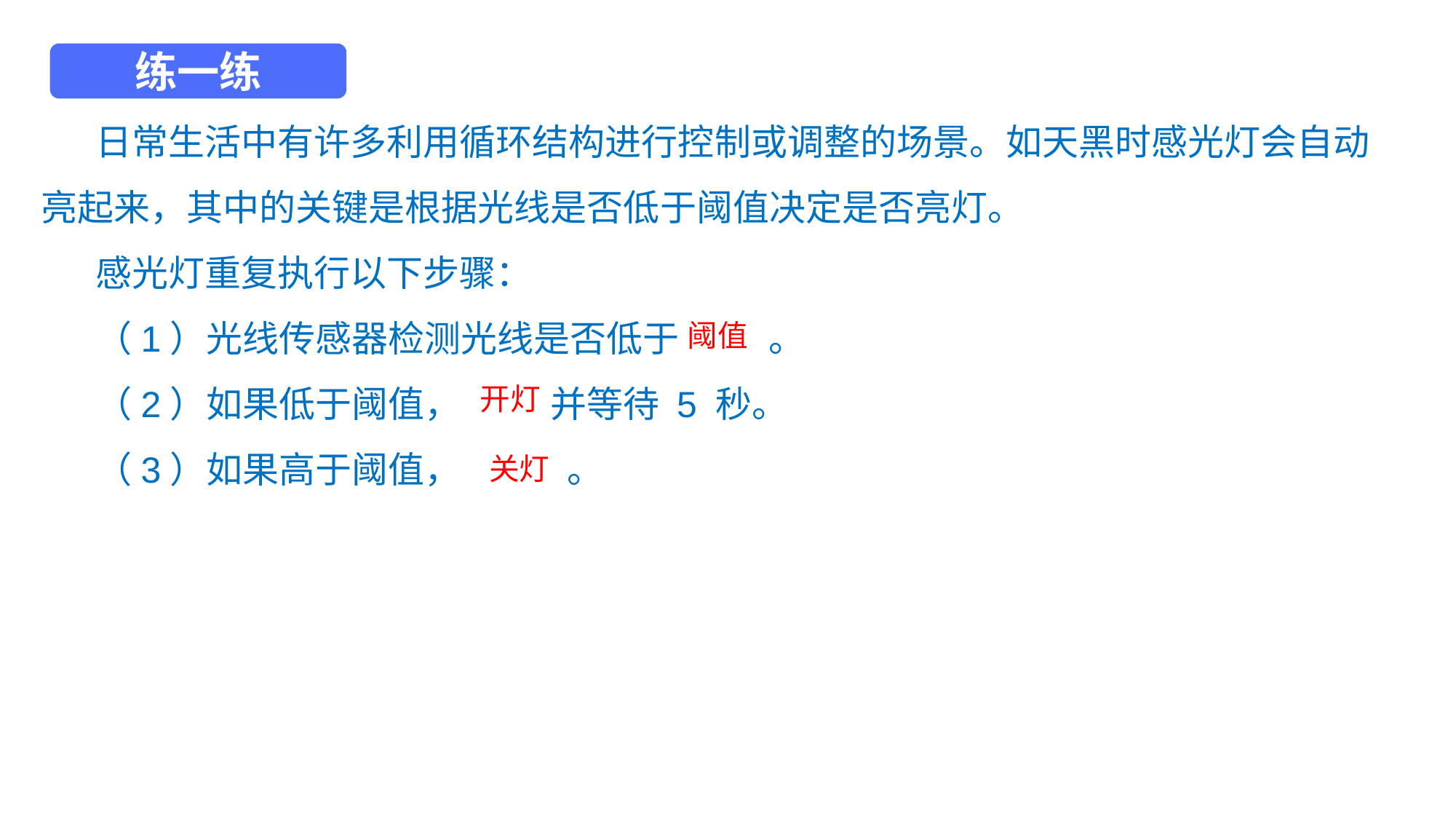

练一练
日常生活中有许多利用循环结构进行控制或调整的场景。如天黑时感光灯会自动亮起来，其中的关键是根据光线是否低于阈值决定是否亮灯。
感光灯重复执行以下步骤：
（1）光线传感器检测光线是否低于           。
（2）如果低于阈值，           并等待 5 秒。
（3）如果高于阈值，             。
阈值
开灯
关灯